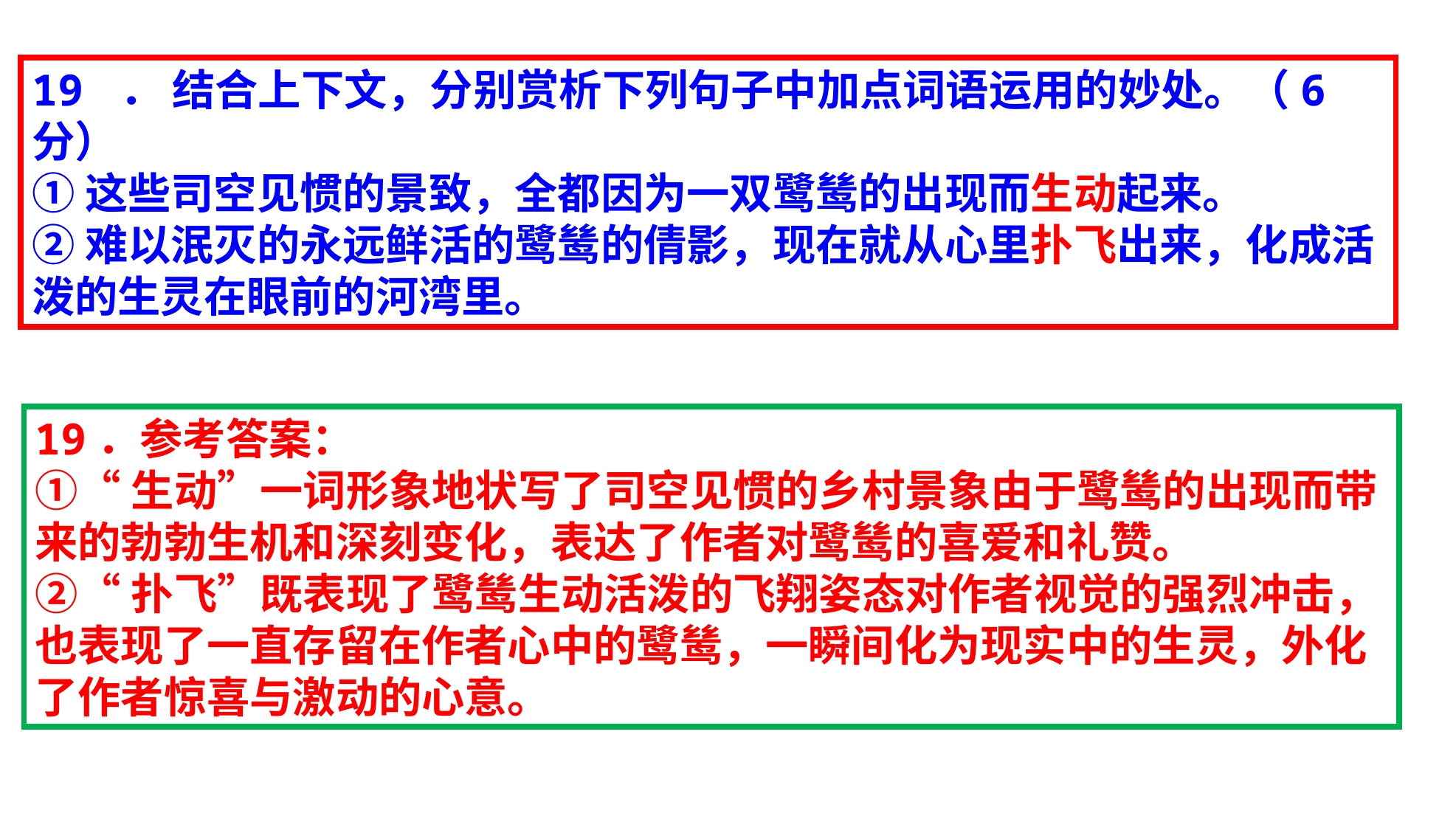

19 ． 结合上下文，分别赏析下列句子中加点词语运用的妙处。（6 分）
①这些司空见惯的景致，全都因为一双鹭鸶的出现而生动起来。
②难以泯灭的永远鲜活的鹭鸶的倩影，现在就从心里扑飞出来，化成活泼的生灵在眼前的河湾里。
19．参考答案：
①“生动”一词形象地状写了司空见惯的乡村景象由于鹭鸶的出现而带来的勃勃生机和深刻变化，表达了作者对鹭鸶的喜爱和礼赞。
②“扑飞”既表现了鹭鸶生动活泼的飞翔姿态对作者视觉的强烈冲击，也表现了一直存留在作者心中的鹭鸶，一瞬间化为现实中的生灵，外化了作者惊喜与激动的心意。